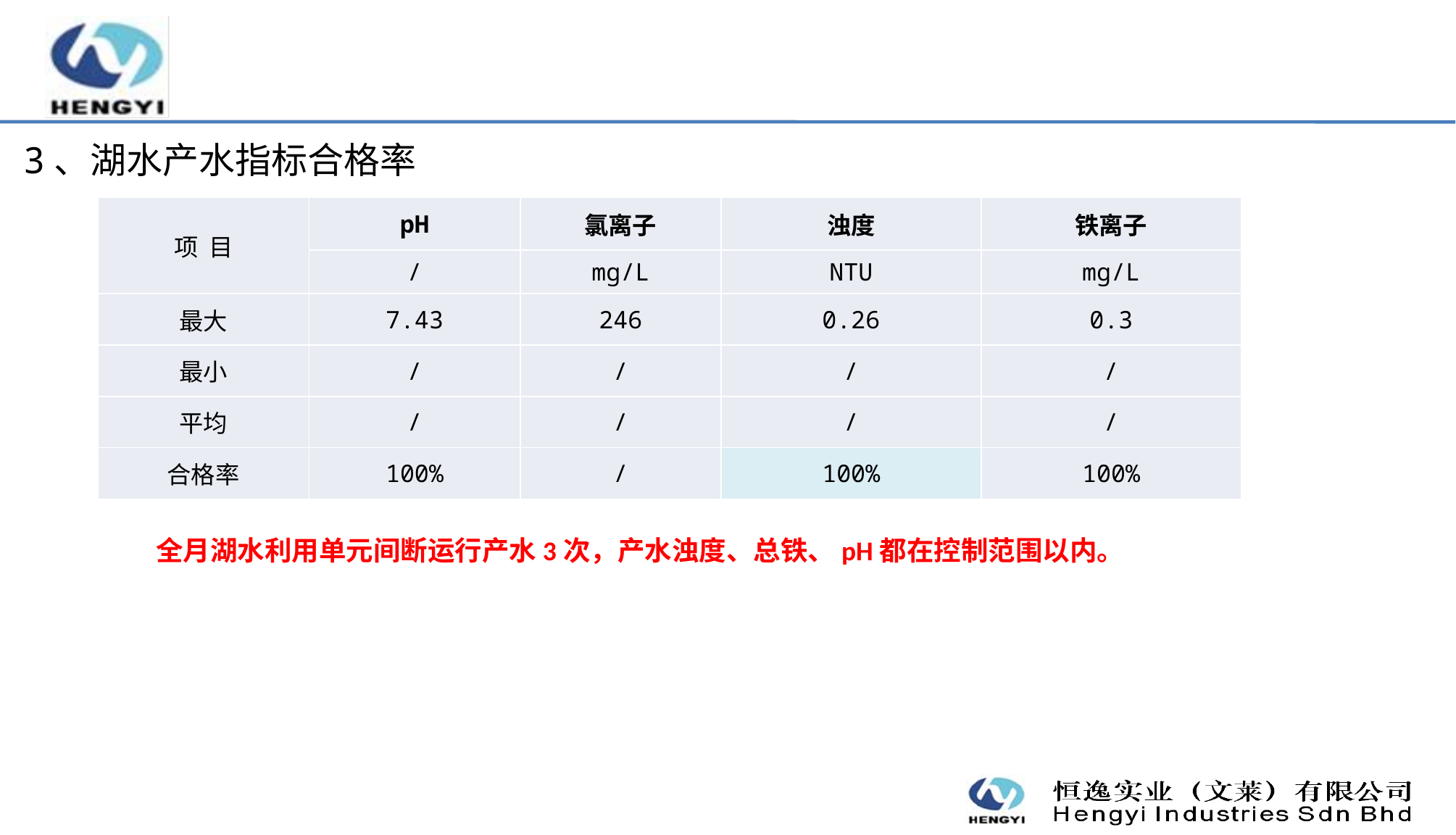

3、湖水产水指标合格率
| 项 目 | pH | 氯离子 | 浊度 | 铁离子 |
| --- | --- | --- | --- | --- |
|  | / | mg/L | NTU | mg/L |
| 最大 | 7.43 | 246 | 0.26 | 0.3 |
| 最小 | / | / | / | / |
| 平均 | / | / | / | / |
| 合格率 | 100% | / | 100% | 100% |
       全月湖水利用单元间断运行产水3次，产水浊度、总铁、pH都在控制范围以内。